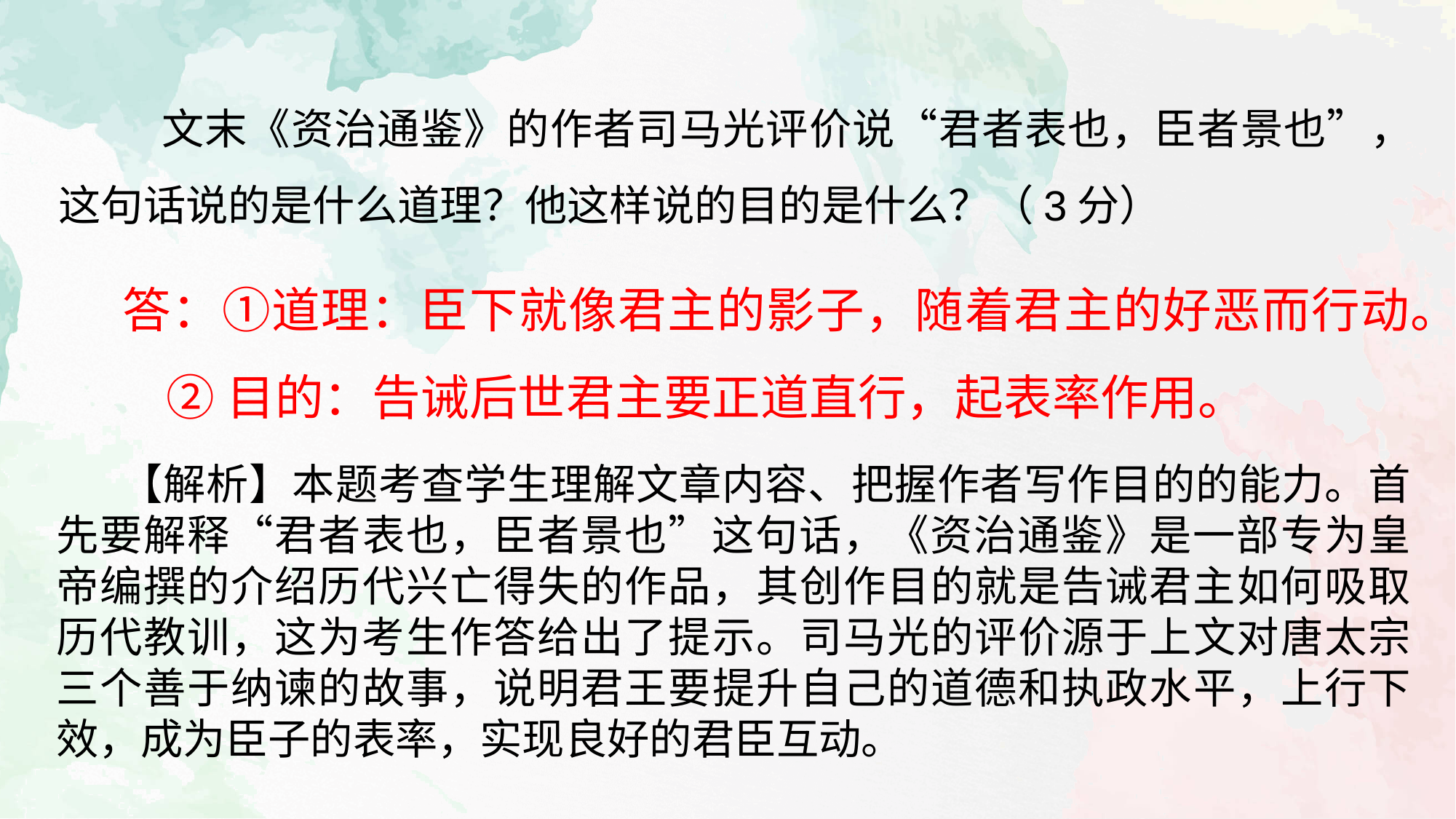

文末《资治通鉴》的作者司马光评价说“君者表也，臣者景也”，这句话说的是什么道理？他这样说的目的是什么？（3分）
答：①道理：臣下就像君主的影子，随着君主的好恶而行动。
    ②目的：告诫后世君主要正道直行，起表率作用。
【解析】本题考查学生理解文章内容、把握作者写作目的的能力。首先要解释“君者表也，臣者景也”这句话，《资治通鉴》是一部专为皇帝编撰的介绍历代兴亡得失的作品，其创作目的就是告诫君主如何吸取历代教训，这为考生作答给出了提示。司马光的评价源于上文对唐太宗三个善于纳谏的故事，说明君王要提升自己的道德和执政水平，上行下效，成为臣子的表率，实现良好的君臣互动。